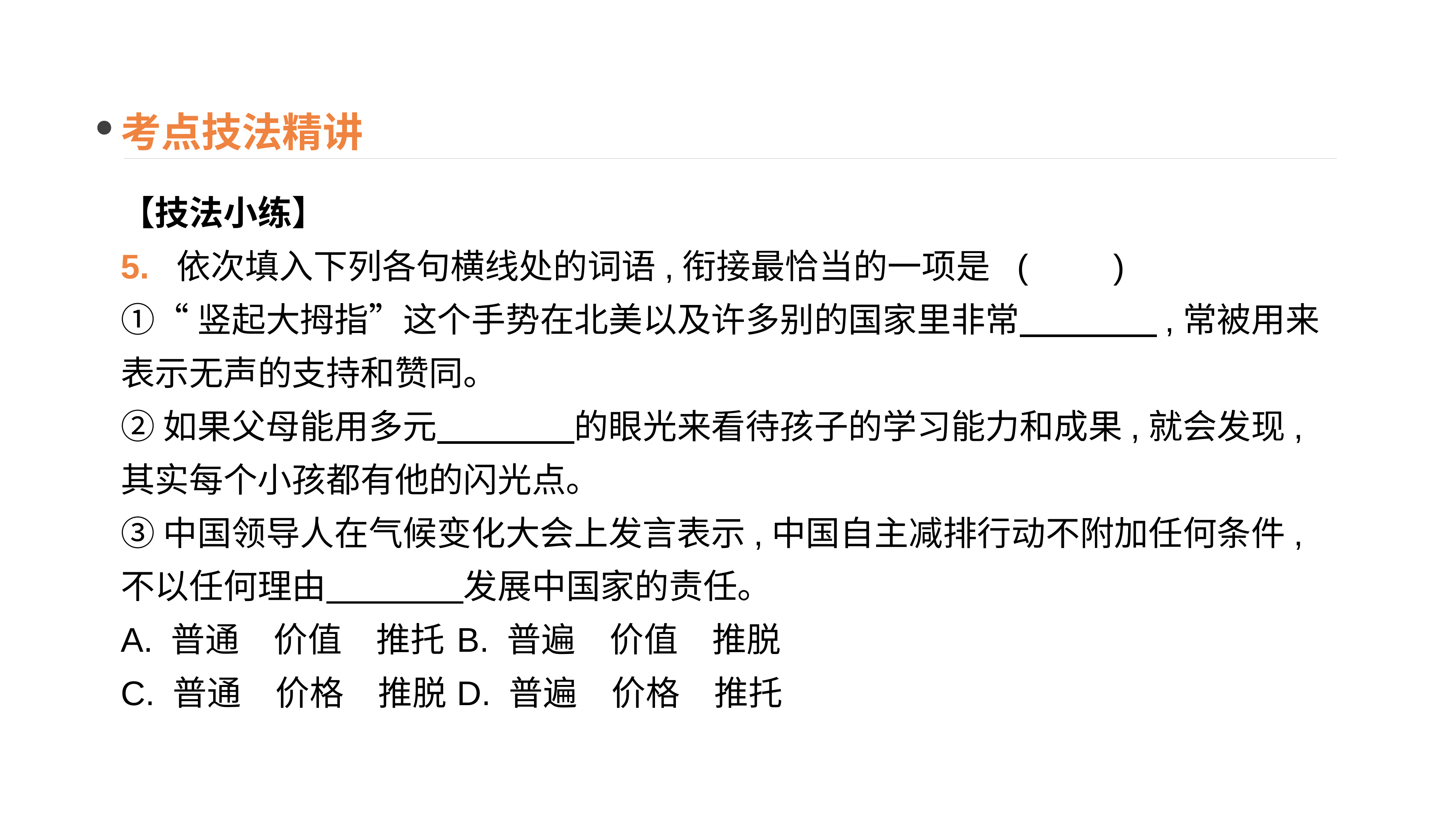

考点技法精讲

【技法小练】
5.  依次填入下列各句横线处的词语,衔接最恰当的一项是	(　　)
①“竖起大拇指”这个手势在北美以及许多别的国家里非常　　　　,常被用来表示无声的支持和赞同。
②如果父母能用多元　　　　的眼光来看待孩子的学习能力和成果,就会发现,其实每个小孩都有他的闪光点。
③中国领导人在气候变化大会上发言表示,中国自主减排行动不附加任何条件,不以任何理由　　　　发展中国家的责任。
A. 普通　价值　推托 	B. 普遍　价值　推脱
C. 普通　价格　推脱 	D. 普遍　价格　推托